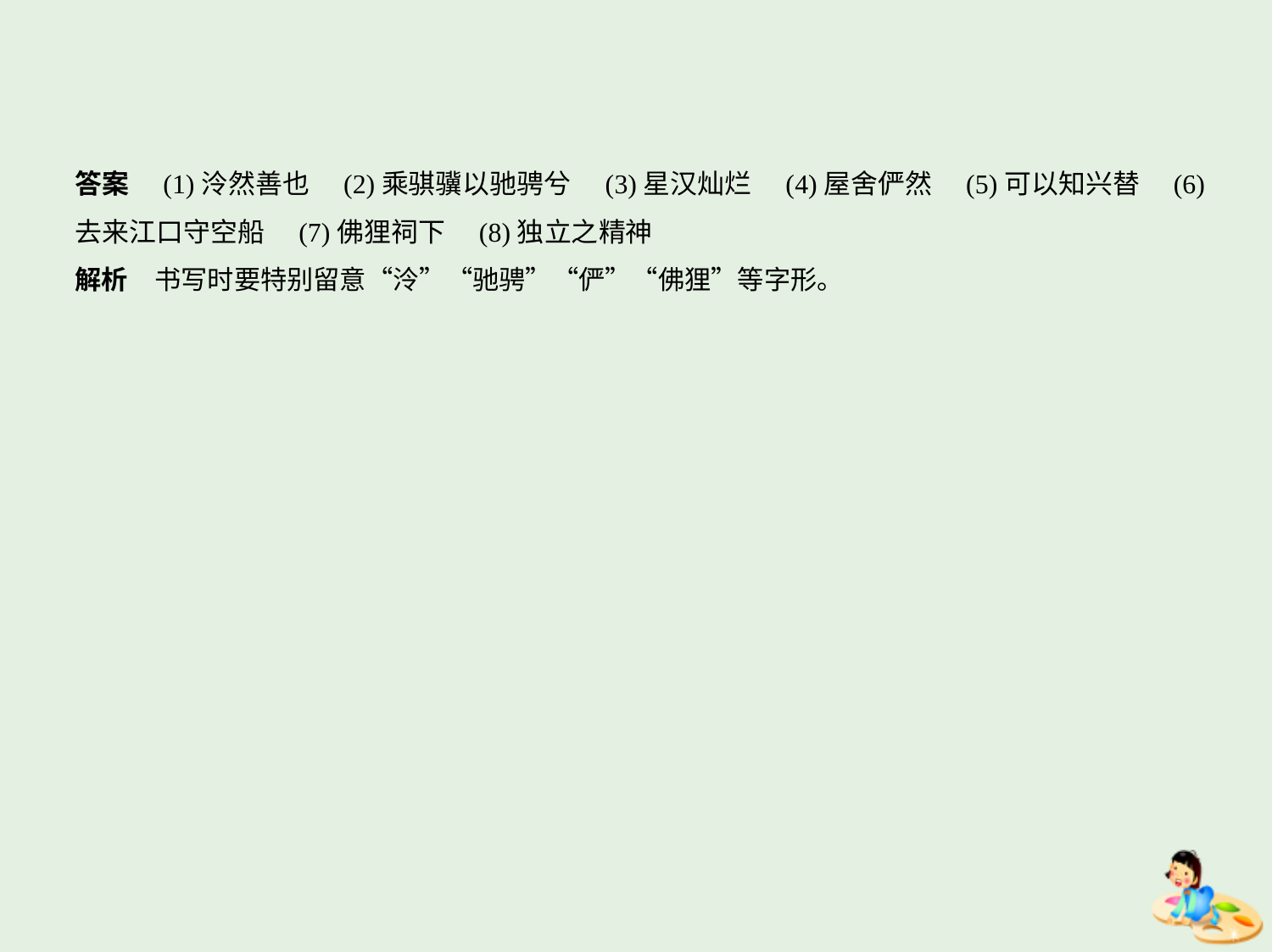

答案　(1)泠然善也　(2)乘骐骥以驰骋兮　(3)星汉灿烂　(4)屋舍俨然　(5)可以知兴替　(6)
去来江口守空船　(7)佛狸祠下　(8)独立之精神
解析　书写时要特别留意“泠”“驰骋”“俨”“佛狸”等字形。